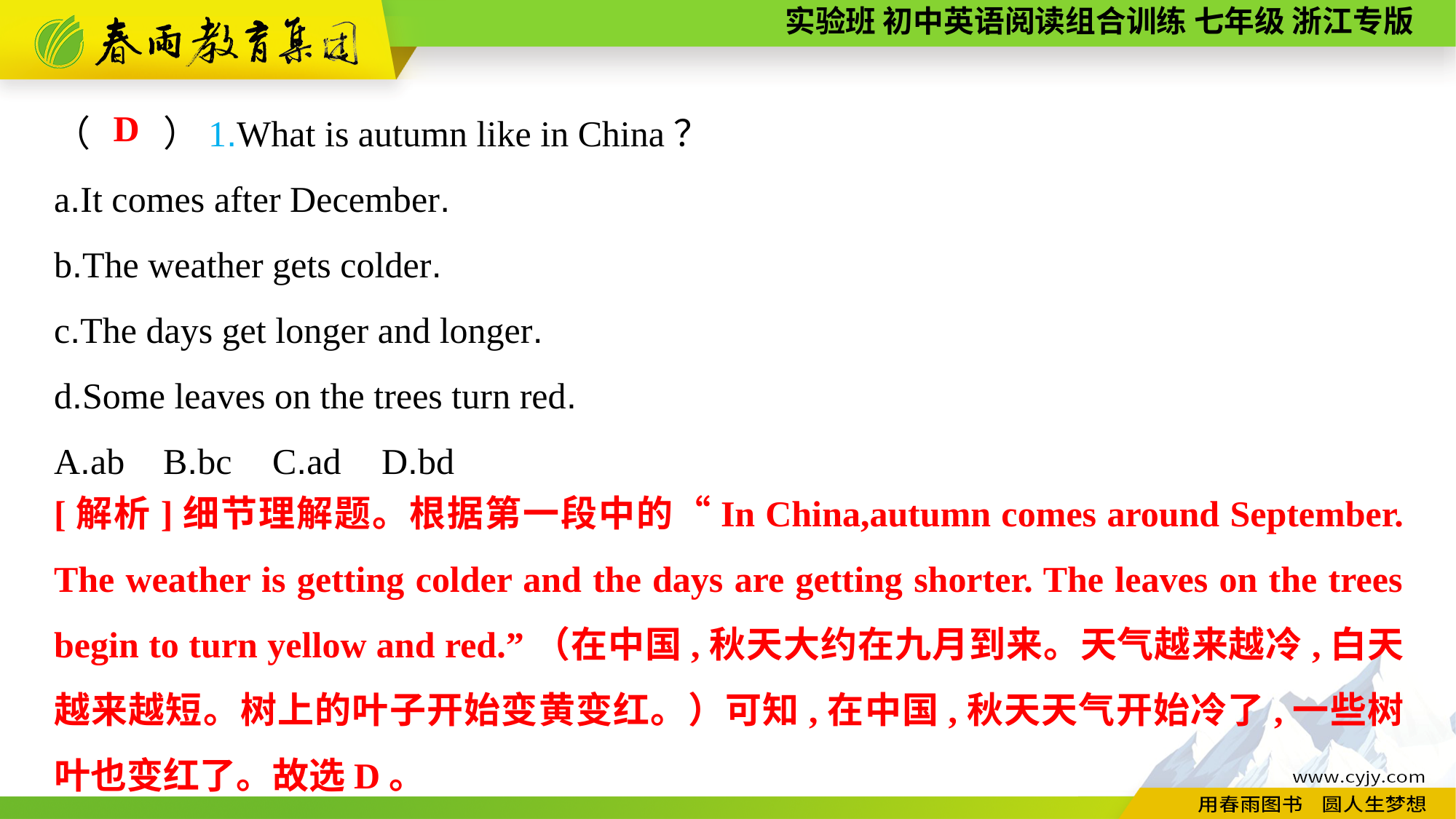

（　　）1.What is autumn like in China？
a.It comes after December.
b.The weather gets colder.
c.The days get longer and longer.
d.Some leaves on the trees turn red.
A.ab	B.bc	C.ad	D.bd
D
[解析]细节理解题。根据第一段中的“In China,autumn comes around September. The weather is getting colder and the days are getting shorter. The leaves on the trees begin to turn yellow and red.”（在中国,秋天大约在九月到来。天气越来越冷,白天越来越短。树上的叶子开始变黄变红。）可知,在中国,秋天天气开始冷了,一些树叶也变红了。故选D。